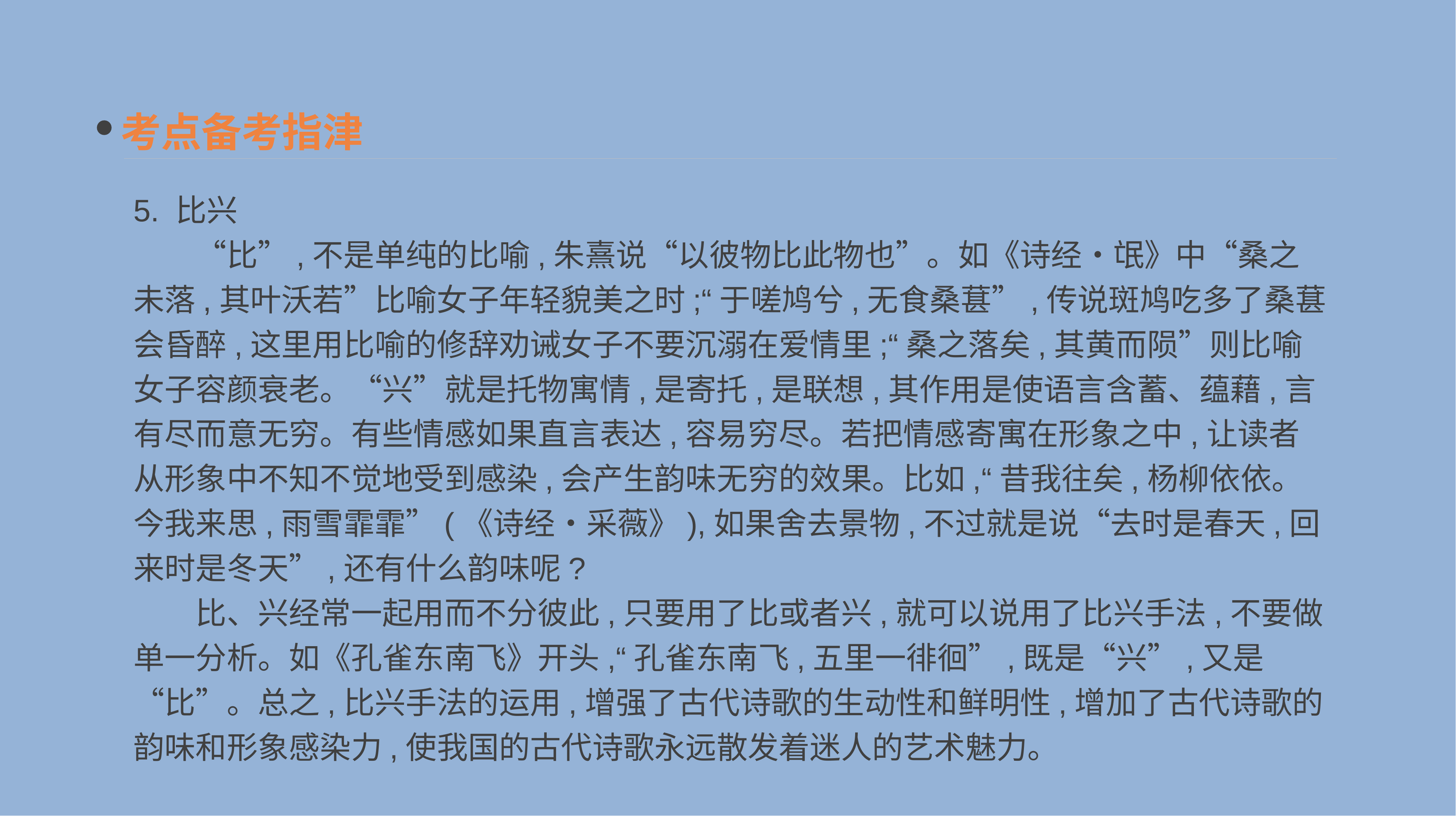

考点备考指津

5. 比兴
　　“比”,不是单纯的比喻,朱熹说“以彼物比此物也”。如《诗经•氓》中“桑之未落,其叶沃若”比喻女子年轻貌美之时;“于嗟鸠兮,无食桑葚”,传说斑鸠吃多了桑葚会昏醉,这里用比喻的修辞劝诫女子不要沉溺在爱情里;“桑之落矣,其黄而陨”则比喻女子容颜衰老。“兴”就是托物寓情,是寄托,是联想,其作用是使语言含蓄、蕴藉,言有尽而意无穷。有些情感如果直言表达,容易穷尽。若把情感寄寓在形象之中,让读者从形象中不知不觉地受到感染,会产生韵味无穷的效果。比如,“昔我往矣,杨柳依依。今我来思,雨雪霏霏”(《诗经•采薇》),如果舍去景物,不过就是说“去时是春天,回来时是冬天”,还有什么韵味呢?
　　比、兴经常一起用而不分彼此,只要用了比或者兴,就可以说用了比兴手法,不要做单一分析。如《孔雀东南飞》开头,“孔雀东南飞,五里一徘徊”,既是“兴”,又是“比”。总之,比兴手法的运用,增强了古代诗歌的生动性和鲜明性,增加了古代诗歌的韵味和形象感染力,使我国的古代诗歌永远散发着迷人的艺术魅力。